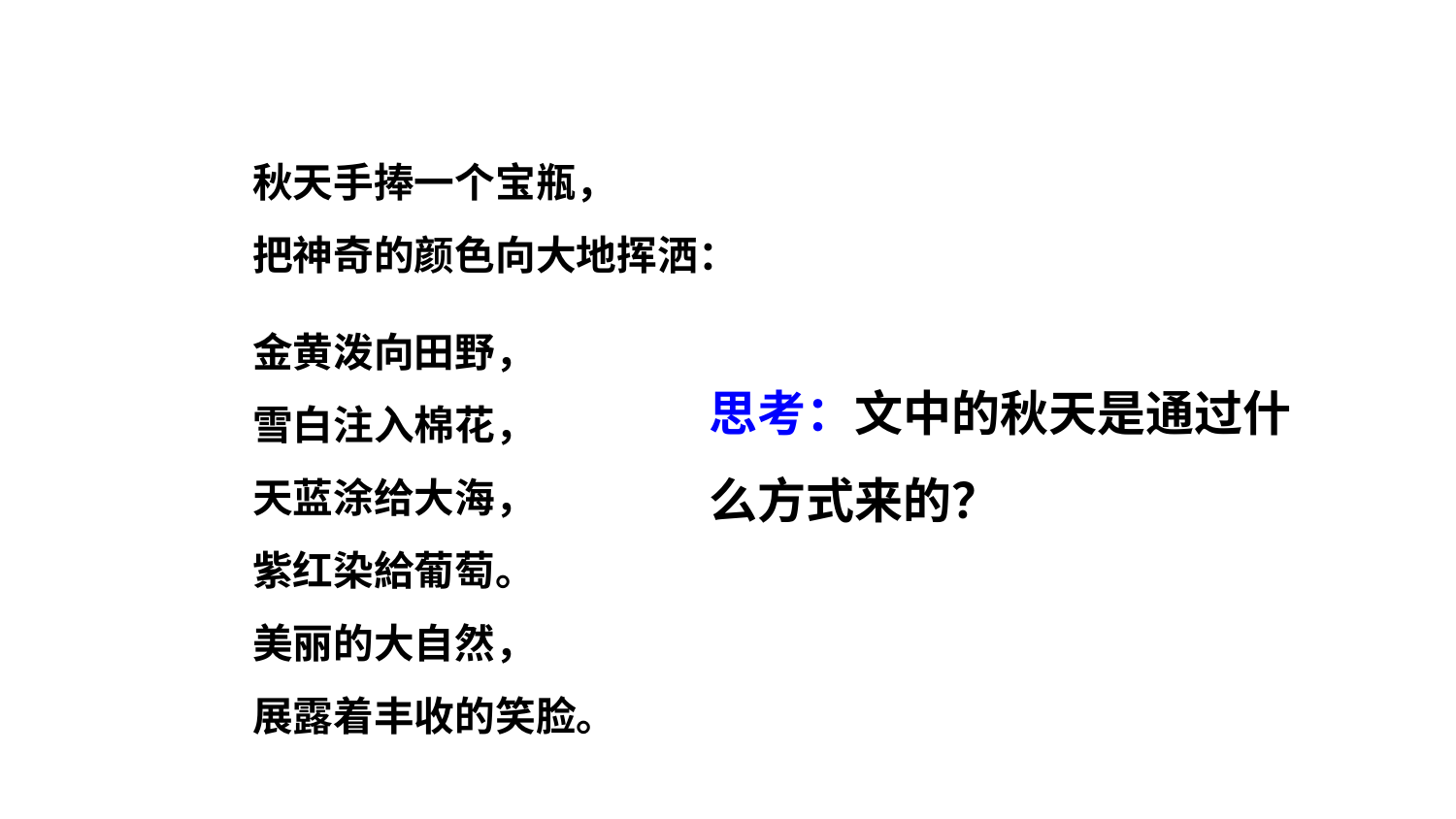

秋天手捧一个宝瓶，
把神奇的颜色向大地挥洒：
金黄泼向田野，
雪白注入棉花，
天蓝涂给大海，
紫红染給葡萄。
美丽的大自然，
展露着丰收的笑脸。
思考：文中的秋天是通过什么方式来的？